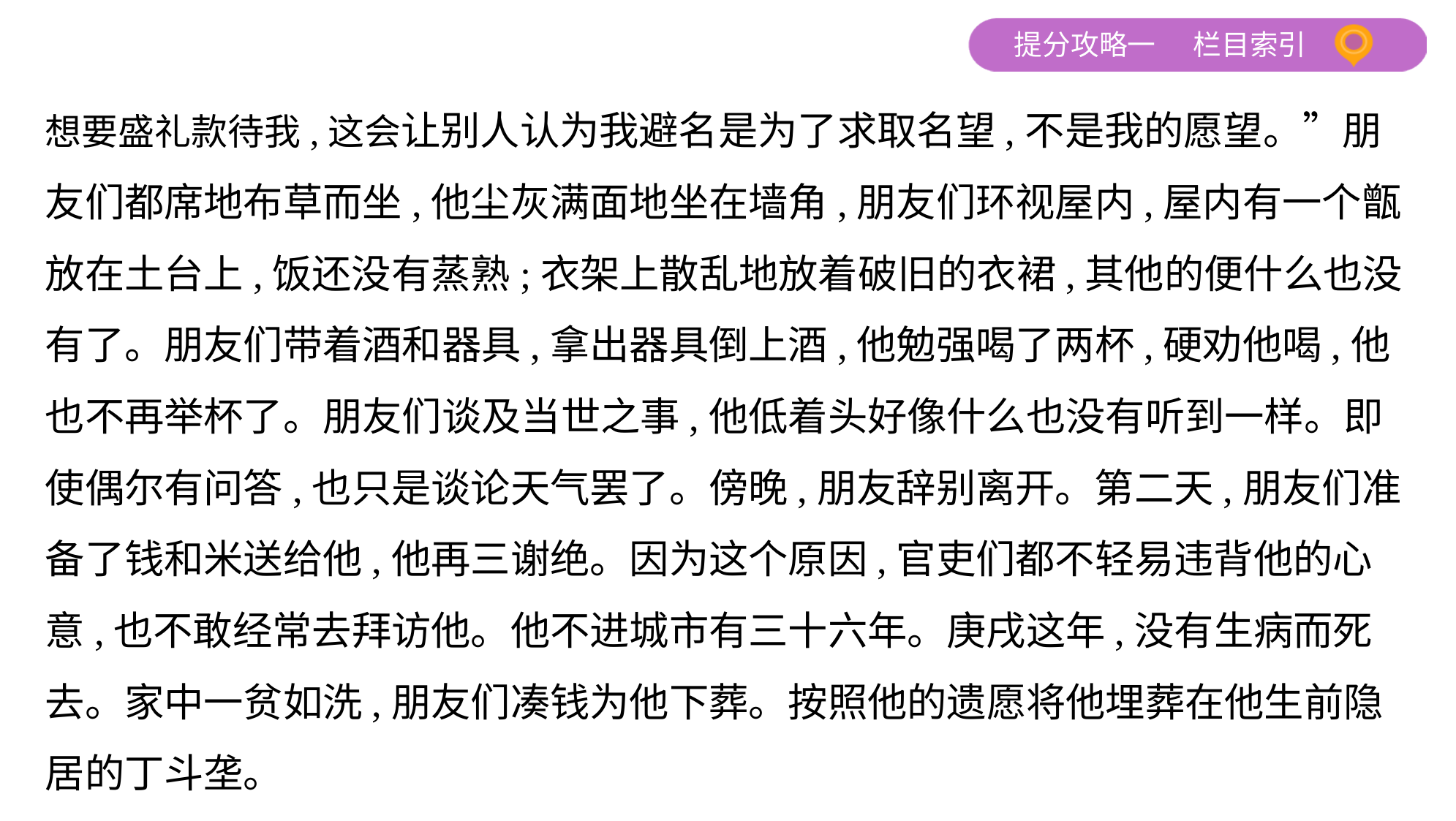

想要盛礼款待我,这会让别人认为我避名是为了求取名望,不是我的愿望。”朋友们都席地布草而坐,他尘灰满面地坐在墙角,朋友们环视屋内,屋内有一个甑放在土台上,饭还没有蒸熟;衣架上散乱地放着破旧的衣裙,其他的便什么也没有了。朋友们带着酒和器具,拿出器具倒上酒,他勉强喝了两杯,硬劝他喝,他也不再举杯了。朋友们谈及当世之事,他低着头好像什么也没有听到一样。即使偶尔有问答,也只是谈论天气罢了。傍晚,朋友辞别离开。第二天,朋友们准备了钱和米送给他,他再三谢绝。因为这个原因,官吏们都不轻易违背他的心意,也不敢经常去拜访他。他不进城市有三十六年。庚戌这年,没有生病而死去。家中一贫如洗,朋友们凑钱为他下葬。按照他的遗愿将他埋葬在他生前隐居的丁斗垄。